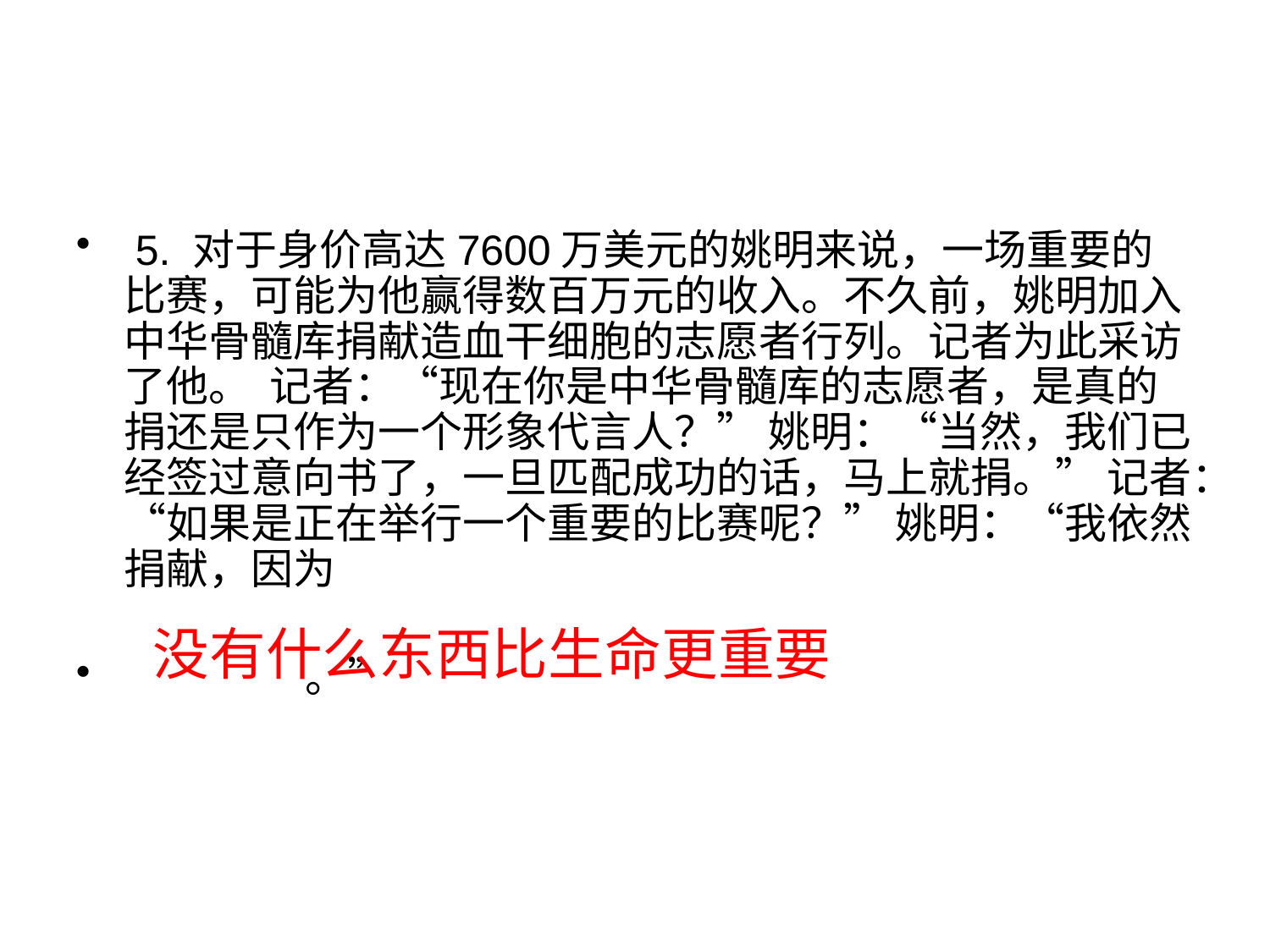

#
 5. 对于身价高达7600万美元的姚明来说，一场重要的比赛，可能为他赢得数百万元的收入。不久前，姚明加入中华骨髓库捐献造血干细胞的志愿者行列。记者为此采访了他。  记者：“现在你是中华骨髓库的志愿者，是真的捐还是只作为一个形象代言人？” 姚明：“当然，我们已经签过意向书了，一旦匹配成功的话，马上就捐。” 记者：“如果是正在举行一个重要的比赛呢？” 姚明：“我依然捐献，因为

                  。”
没有什么东西比生命更重要